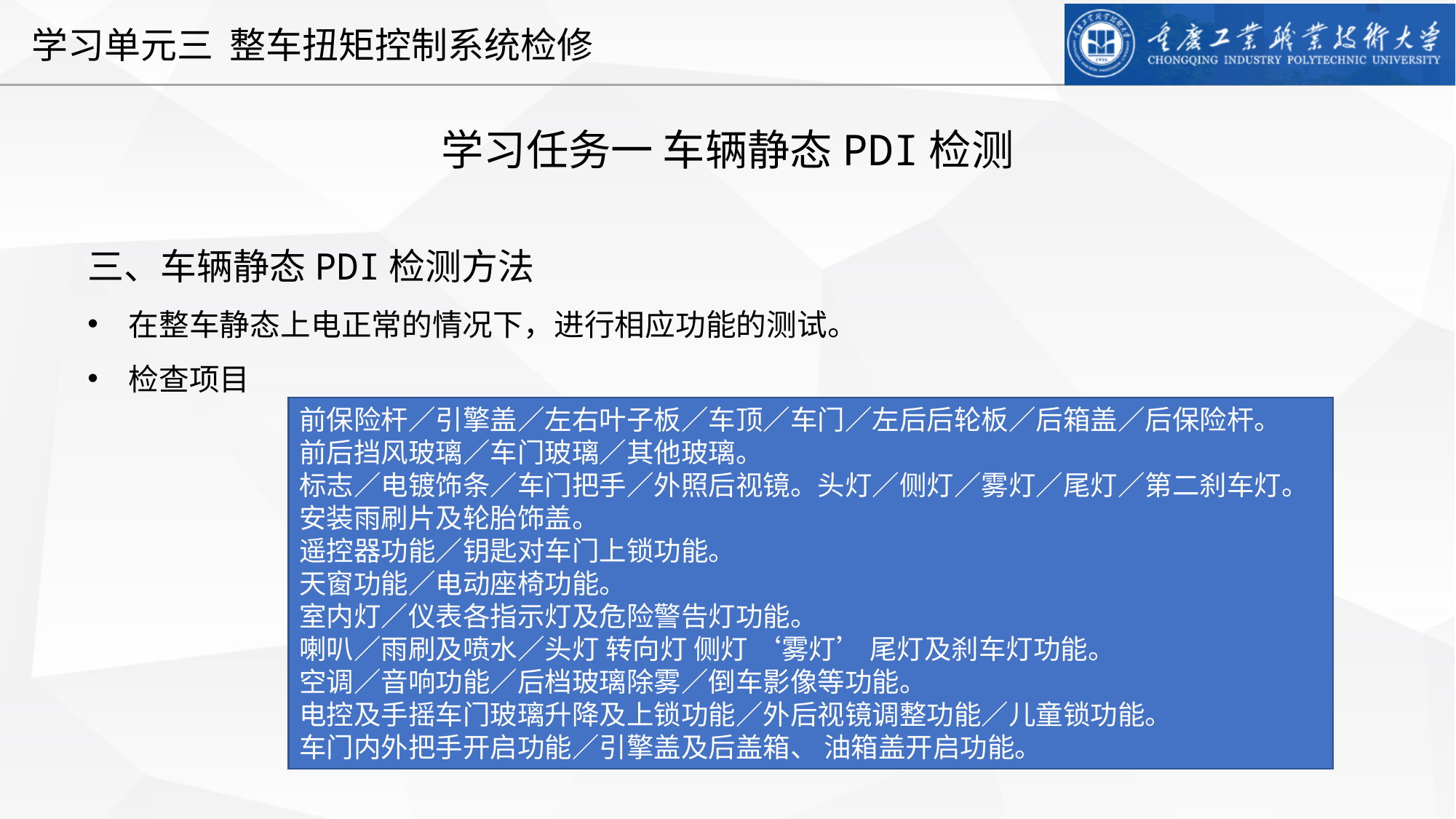

学习任务一 车辆静态PDI检测
三、车辆静态PDI检测方法
在整车静态上电正常的情况下，进行相应功能的测试。
检查项目
前保险杆／引擎盖／左右叶子板／车顶／车门／左后后轮板／后箱盖／后保险杆。
前后挡风玻璃／车门玻璃／其他玻璃。
标志／电镀饰条／车门把手／外照后视镜。头灯／侧灯／雾灯／尾灯／第二刹车灯。
安装雨刷片及轮胎饰盖。
遥控器功能／钥匙对车门上锁功能。
天窗功能／电动座椅功能。
室内灯／仪表各指示灯及危险警告灯功能。
喇叭／雨刷及喷水／头灯 转向灯 侧灯 ‘雾灯’ 尾灯及刹车灯功能。
空调／音响功能／后档玻璃除雾／倒车影像等功能。
电控及手摇车门玻璃升降及上锁功能／外后视镜调整功能／儿童锁功能。
车门内外把手开启功能／引擎盖及后盖箱、 油箱盖开启功能。